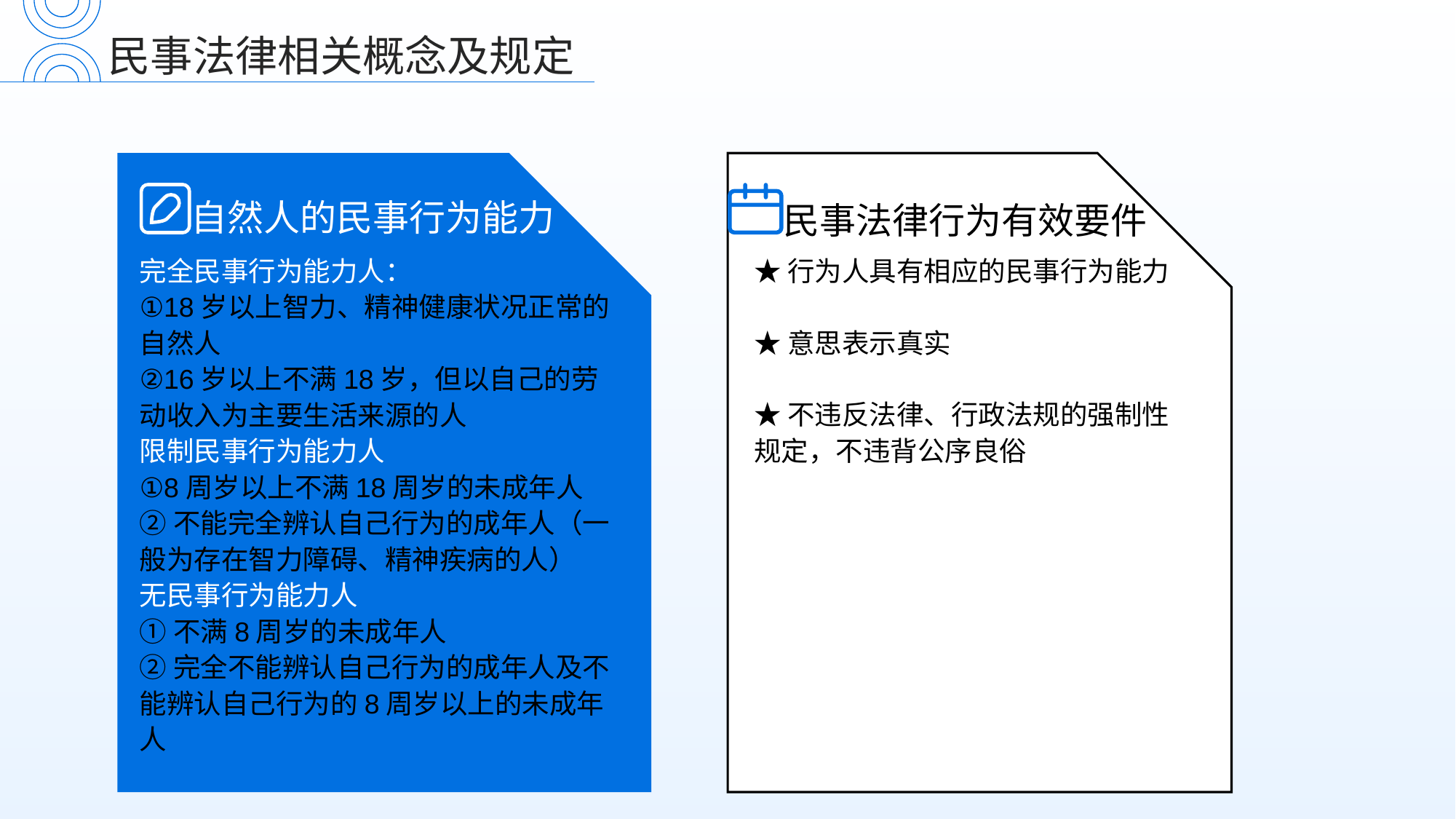

民事法律相关概念及规定

自然人的民事行为能力
民事法律行为有效要件
★行为人具有相应的民事行为能力

★意思表示真实

★不违反法律、行政法规的强制性规定，不违背公序良俗

完全民事行为能力人：
①18岁以上智力、精神健康状况正常的自然人
②16岁以上不满18岁，但以自己的劳动收入为主要生活来源的人
限制民事行为能力人
①8周岁以上不满18周岁的未成年人
②不能完全辨认自己行为的成年人（一般为存在智力障碍、精神疾病的人）
无民事行为能力人
①不满8周岁的未成年人
②完全不能辨认自己行为的成年人及不能辨认自己行为的8周岁以上的未成年人